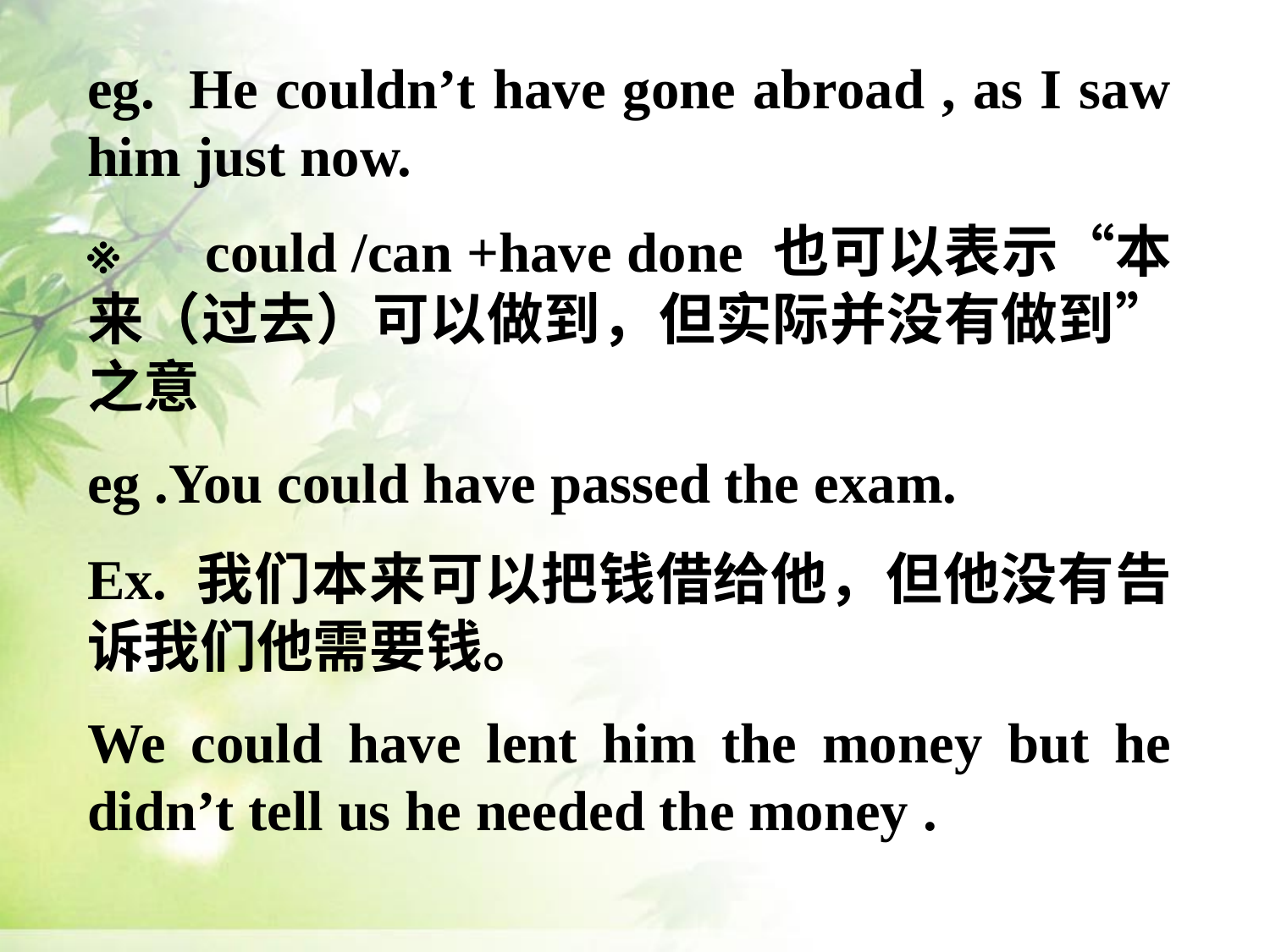

eg.  He couldn’t have gone abroad , as I saw him just now.
※      could /can +have done 也可以表示“本来（过去）可以做到，但实际并没有做到”之意
eg .You could have passed the exam.
Ex. 我们本来可以把钱借给他，但他没有告诉我们他需要钱。
We could have lent him the money but he didn’t tell us he needed the money .